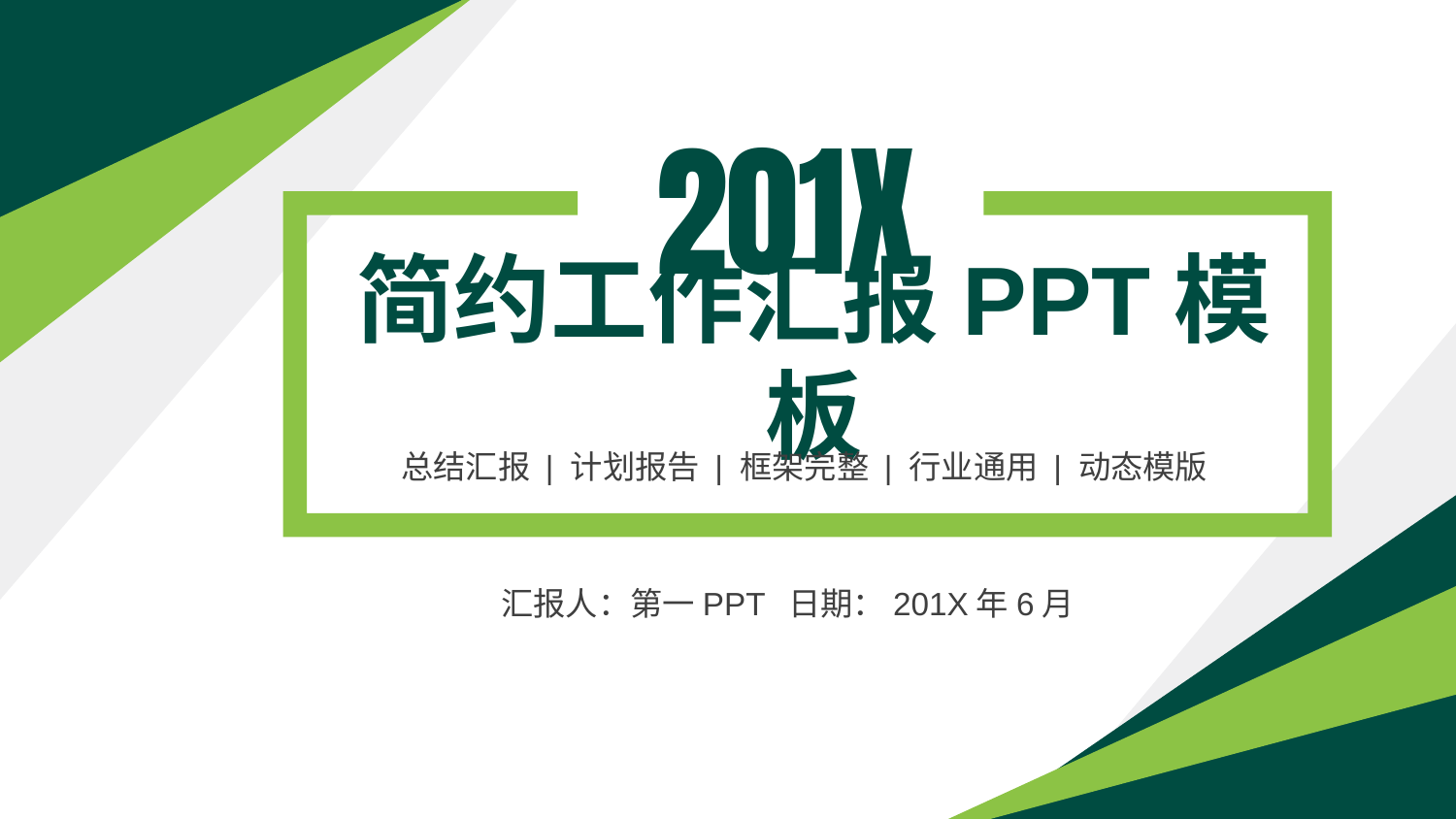

201X

简约工作汇报PPT模板

总结汇报 | 计划报告 | 框架完整 | 行业通用 | 动态模版

汇报人：第一PPT
日期：201X年6月